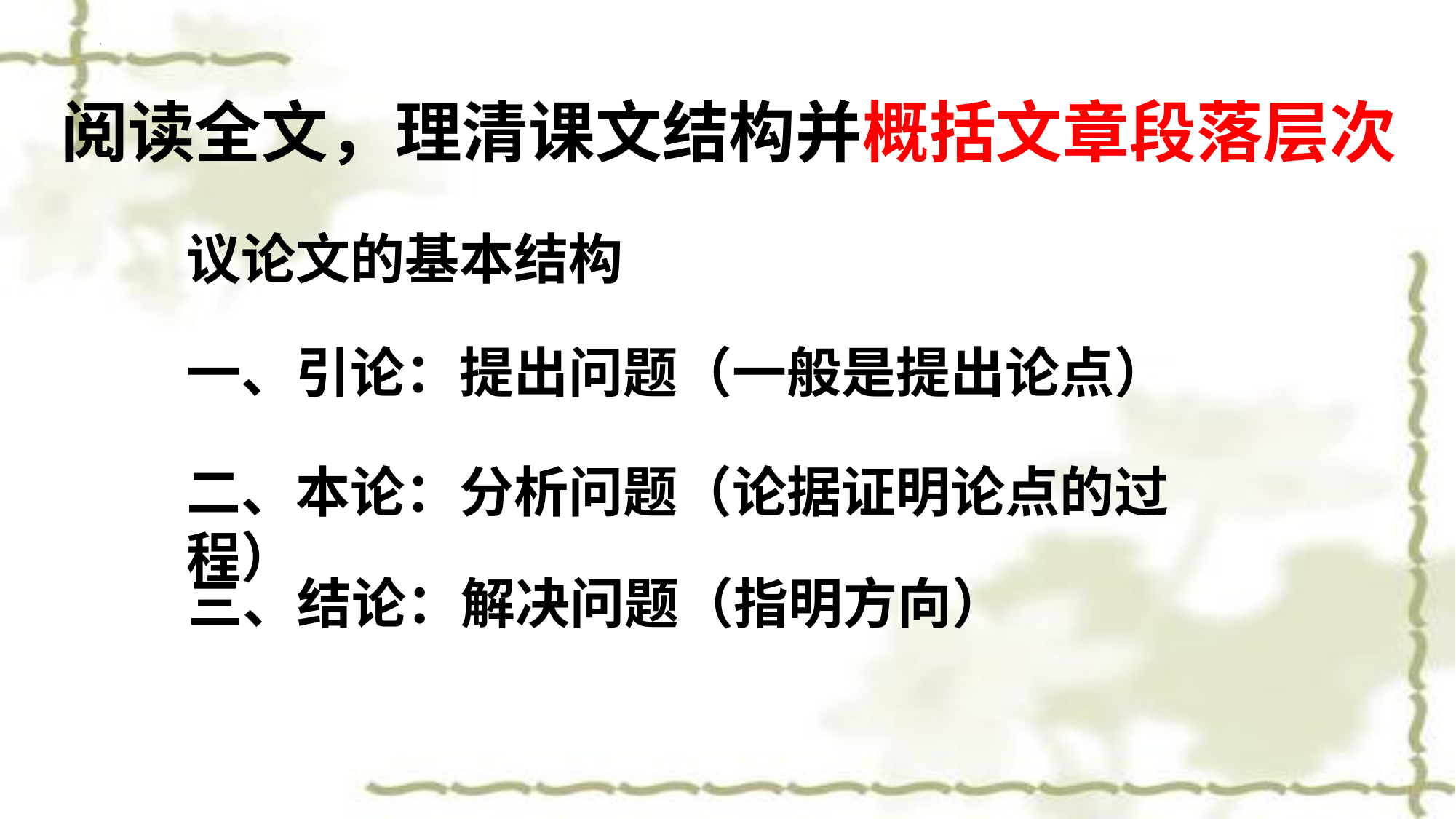

阅读全文，理清课文结构并概括文章段落层次
议论文的基本结构
一、引论：提出问题（一般是提出论点）
二、本论：分析问题（论据证明论点的过程）
三、结论：解决问题（指明方向）